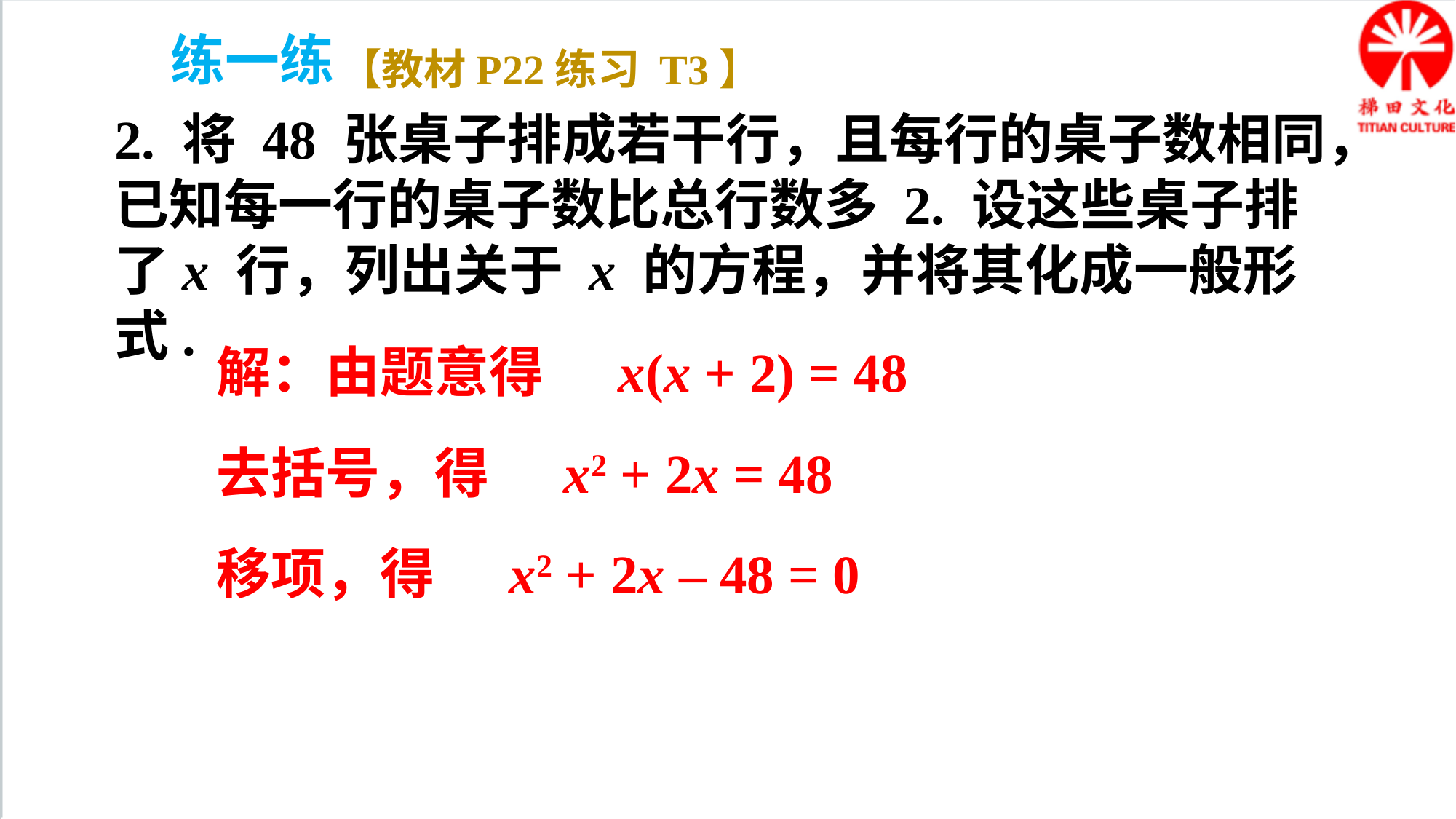

练一练
【教材P22练习 T3】
2. 将 48 张桌子排成若干行，且每行的桌子数相同，已知每一行的桌子数比总行数多 2. 设这些桌子排了x 行，列出关于 x 的方程，并将其化成一般形式.
解：由题意得     x(x + 2) = 48
去括号，得     x2 + 2x = 48
移项，得     x2 + 2x – 48 = 0